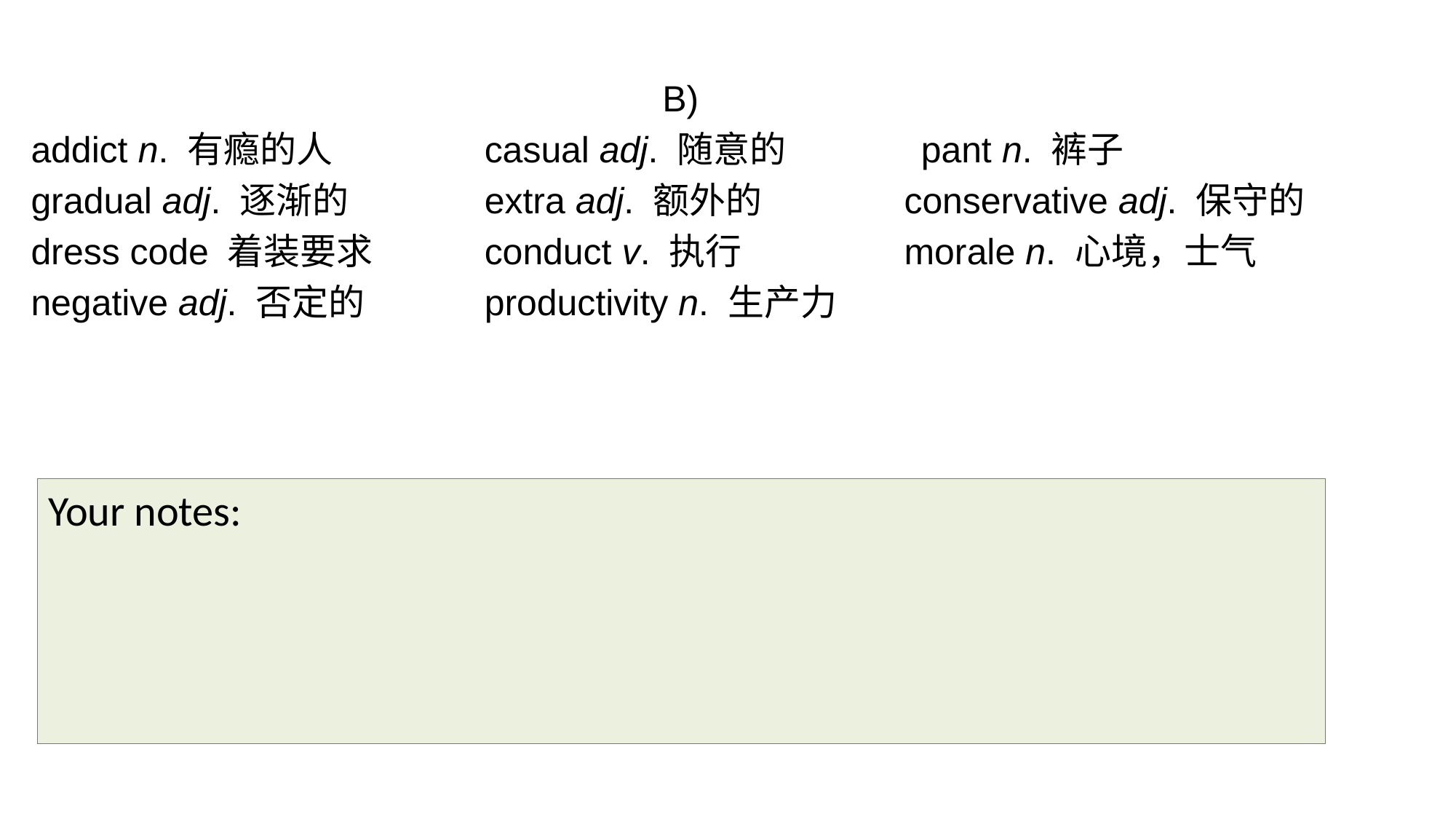

B)
addict n. 有瘾的人		 casual adj. 随意的		 pant n. 裤子
gradual adj. 逐渐的		 extra adj. 额外的 		conservative adj. 保守的
dress code 着装要求 	 conduct v. 执行 		morale n. 心境，士气
negative adj. 否定的 	 productivity n. 生产力
Your notes: